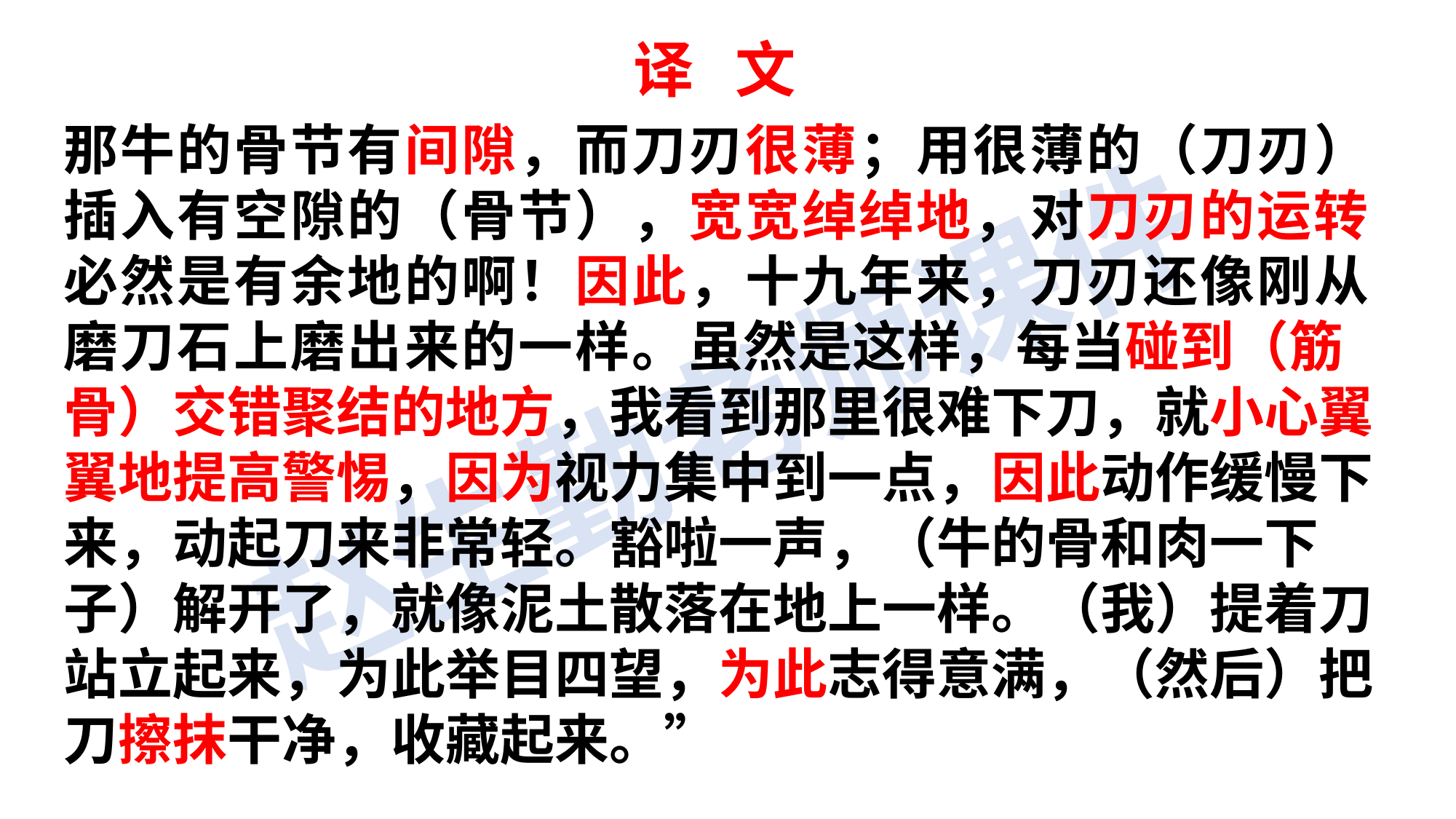

译   文
那牛的骨节有间隙，而刀刃很薄；用很薄的（刀刃）插入有空隙的（骨节），宽宽绰绰地，对刀刃的运转必然是有余地的啊！因此，十九年来，刀刃还像刚从磨刀石上磨出来的一样。虽然是这样，每当碰到（筋骨）交错聚结的地方，我看到那里很难下刀，就小心翼翼地提高警惕，因为视力集中到一点，因此动作缓慢下来，动起刀来非常轻。豁啦一声，（牛的骨和肉一下子）解开了，就像泥土散落在地上一样。（我）提着刀站立起来，为此举目四望，为此志得意满，（然后）把刀擦抹干净，收藏起来。”